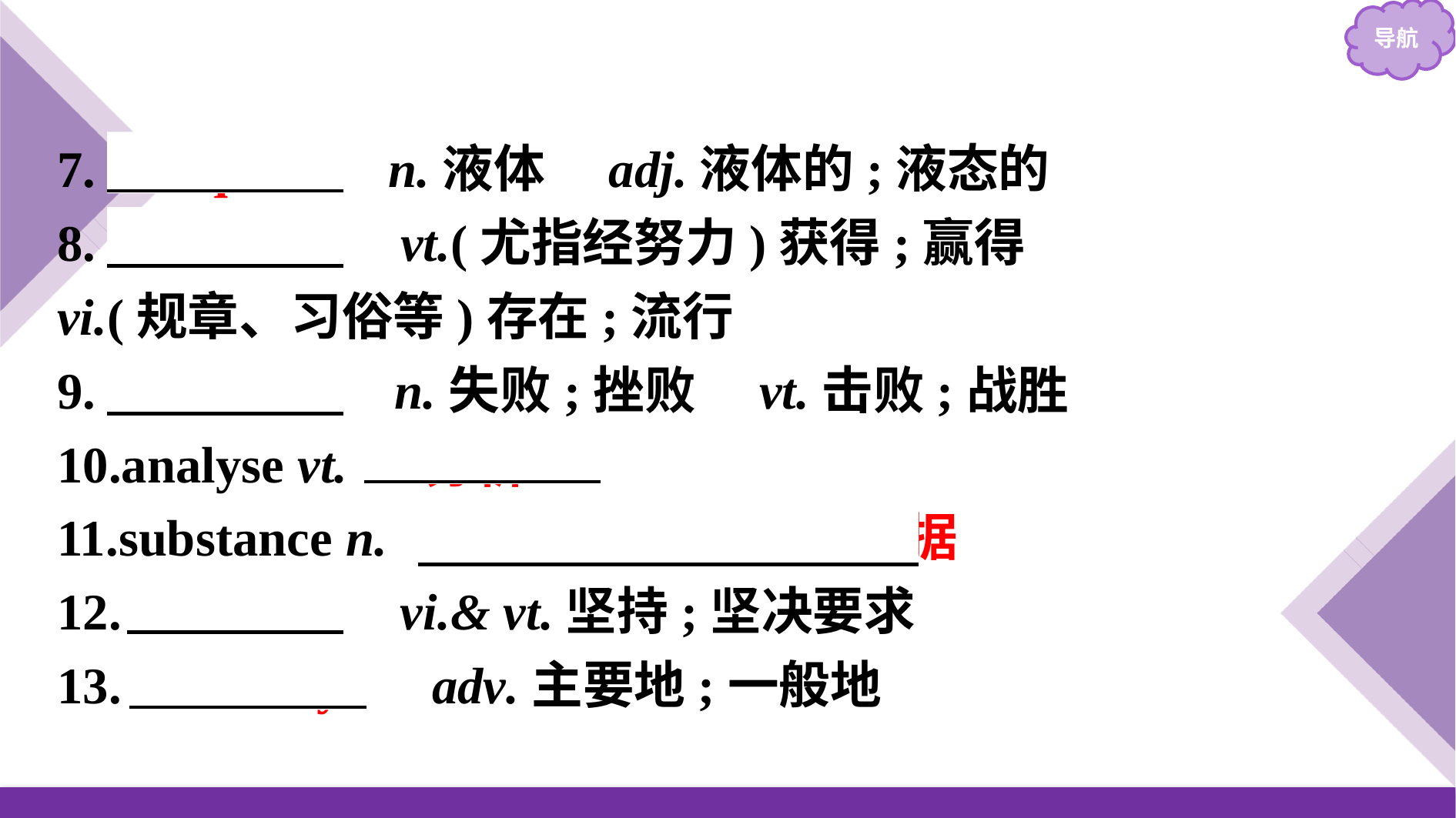

7.　liquid　 n.液体　adj.液体的;液态的
8.　obtain　 vt.(尤指经努力)获得;赢得
vi.(规章、习俗等)存在;流行
9.　defeat　 n.失败;挫败　vt.击败;战胜
10.analyse vt. 　分析
11.substance n. 　物质;物品;事实根据
12.　insist　 vi.& vt.坚持;坚决要求
13.　mostly　 adv.主要地;一般地